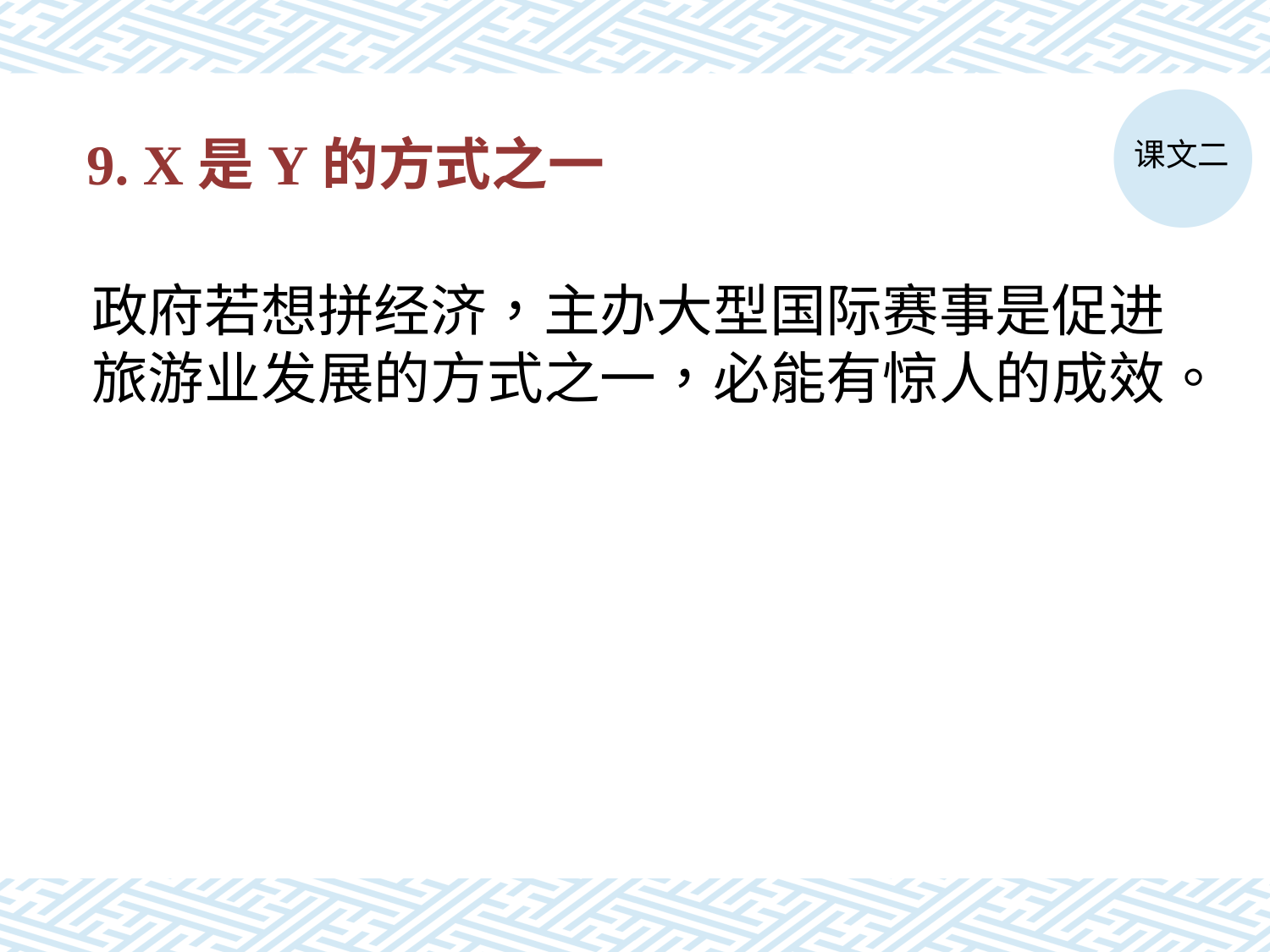

课文二
# 9. X是Y的方式之一
政府若想拼经济，主办大型国际赛事是促进旅游业发展的方式之一，必能有惊人的成效。